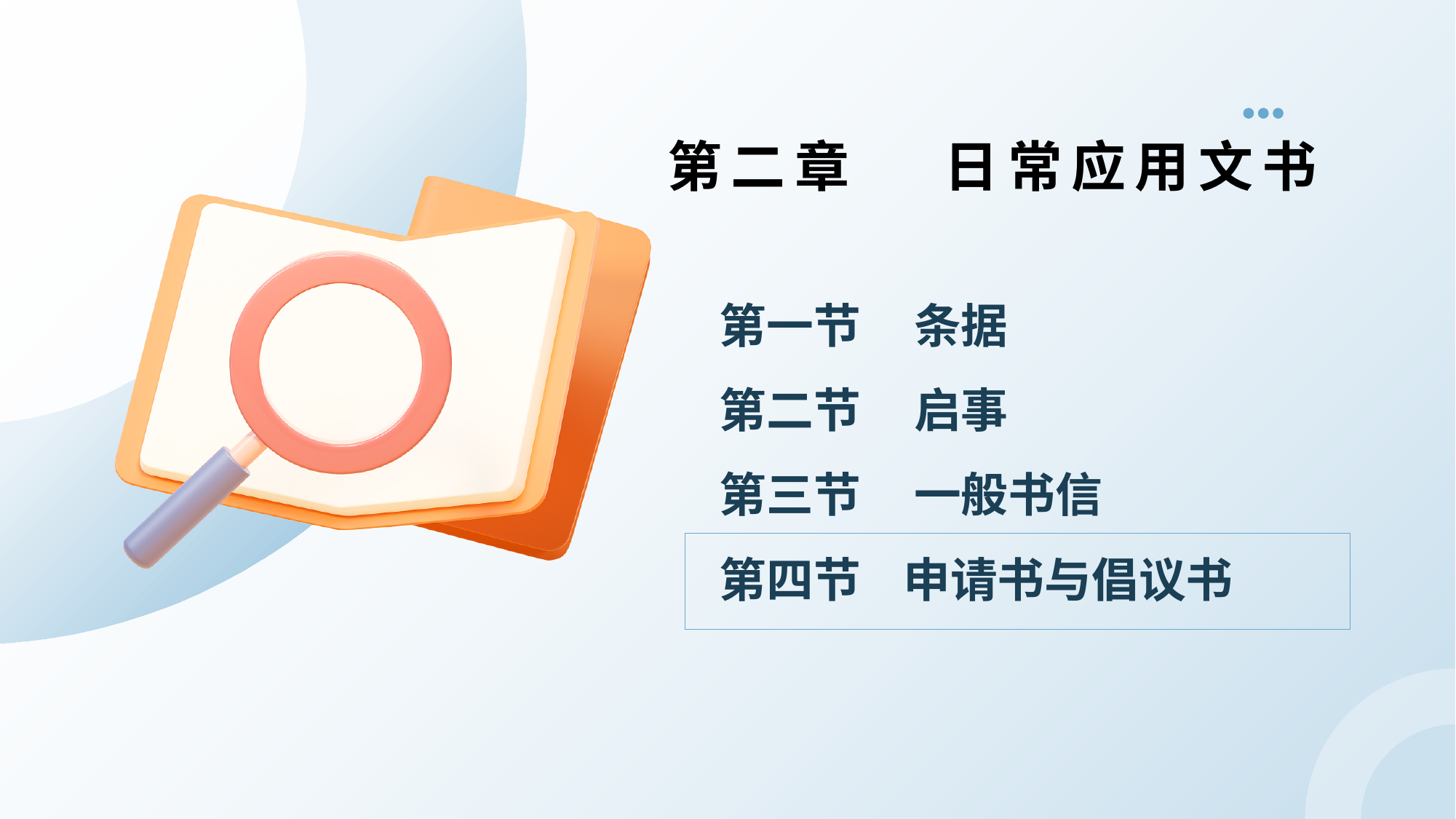

第二章    日常应用文书
# 第一节     条据 第二节     启事 第三节     一般书信 第四节    申请书与倡议书